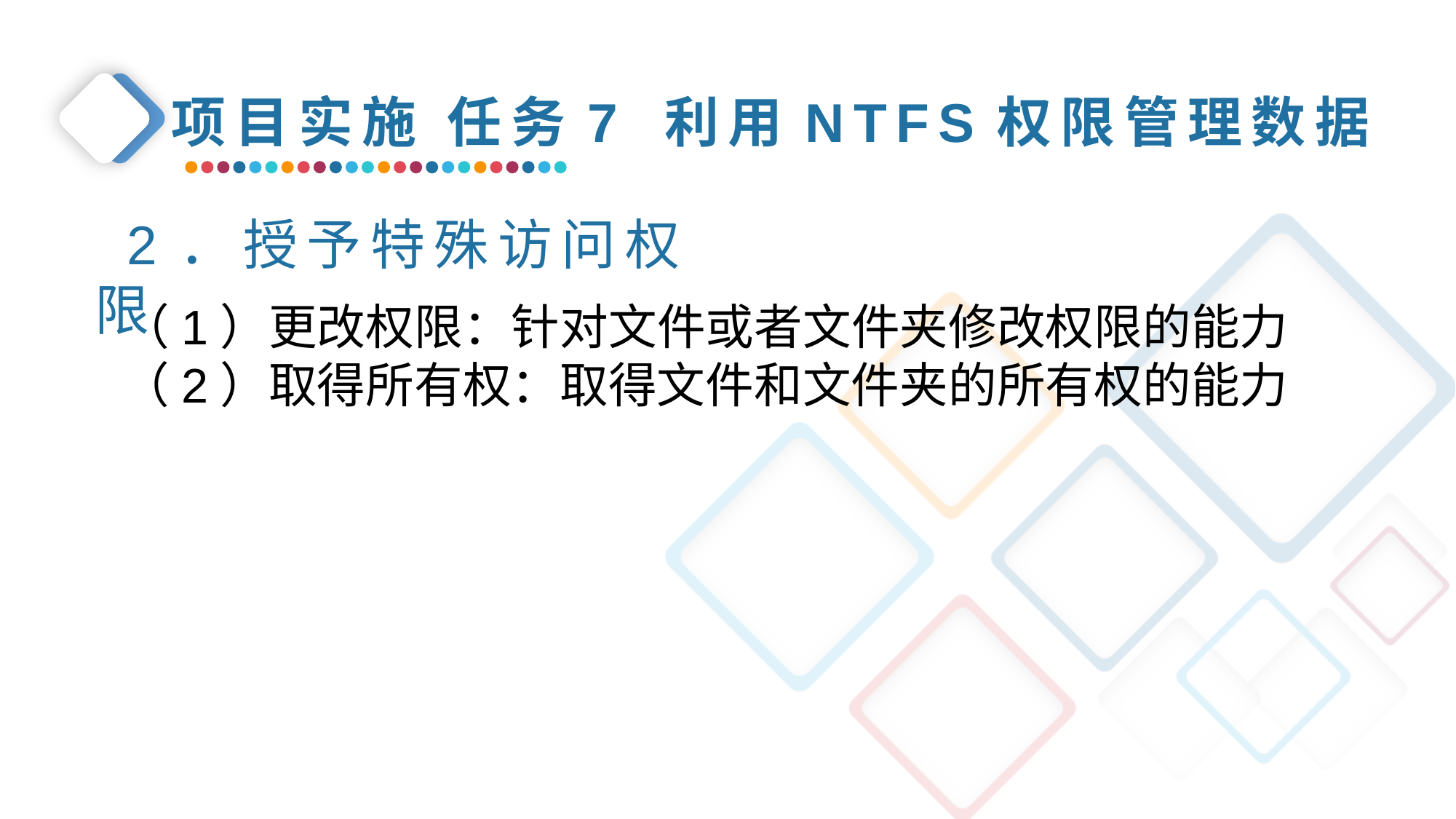

项目实施 任务7 利用NTFS权限管理数据

2．授予特殊访问权限
（1）更改权限：针对文件或者文件夹修改权限的能力
（2）取得所有权：取得文件和文件夹的所有权的能力